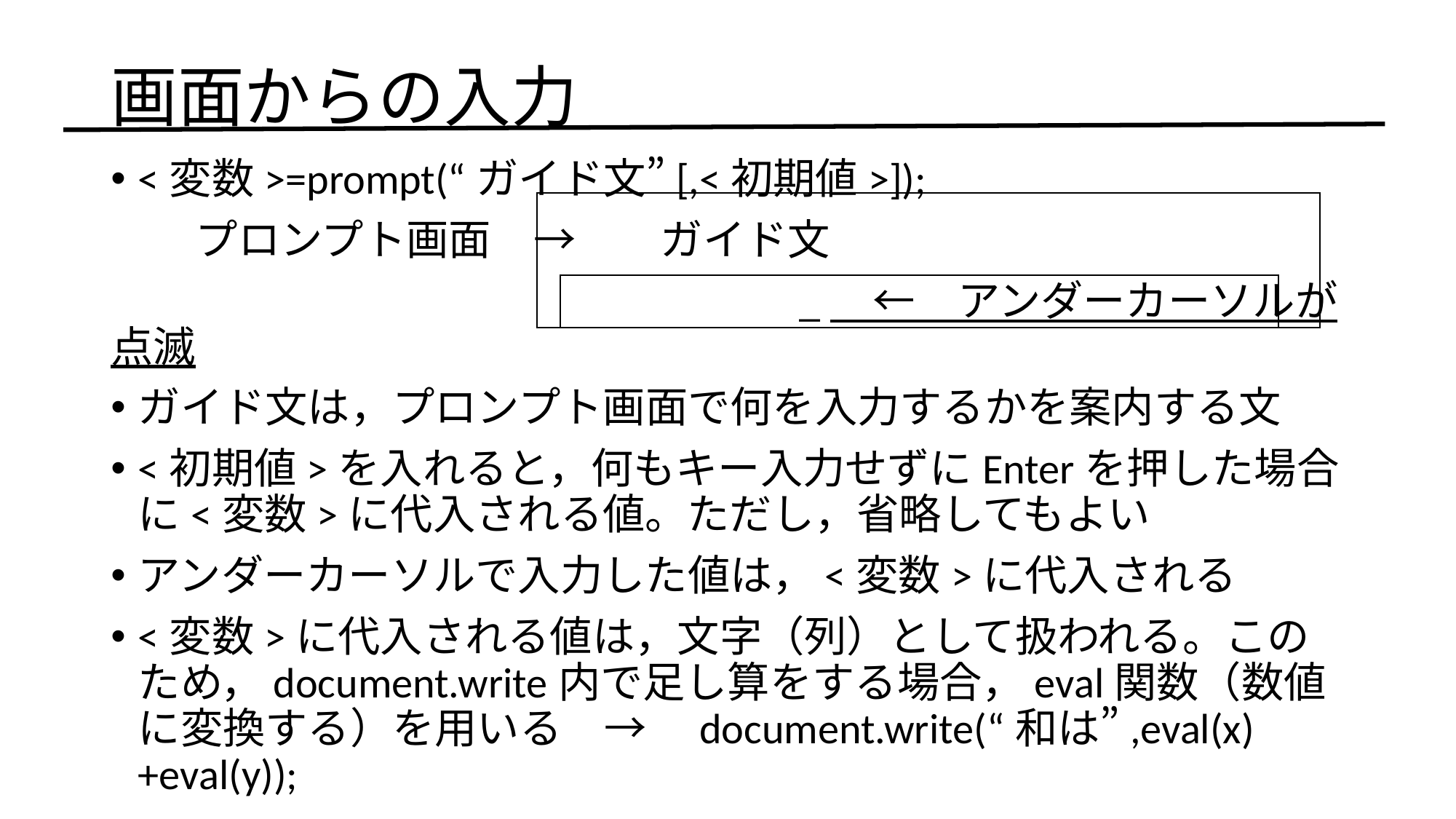

# 画面からの入力
<変数>=prompt(“ガイド文”[,<初期値>]);
　　プロンプト画面　→　　ガイド文
　　　　　　　　　　　　　　　　_　←　アンダーカーソルが点滅
ガイド文は，プロンプト画面で何を入力するかを案内する文
<初期値>を入れると，何もキー入力せずにEnterを押した場合に<変数>に代入される値。ただし，省略してもよい
アンダーカーソルで入力した値は，<変数>に代入される
<変数>に代入される値は，文字（列）として扱われる。このため，document.write内で足し算をする場合，eval関数（数値に変換する）を用いる　→　document.write(“和は”,eval(x)+eval(y));